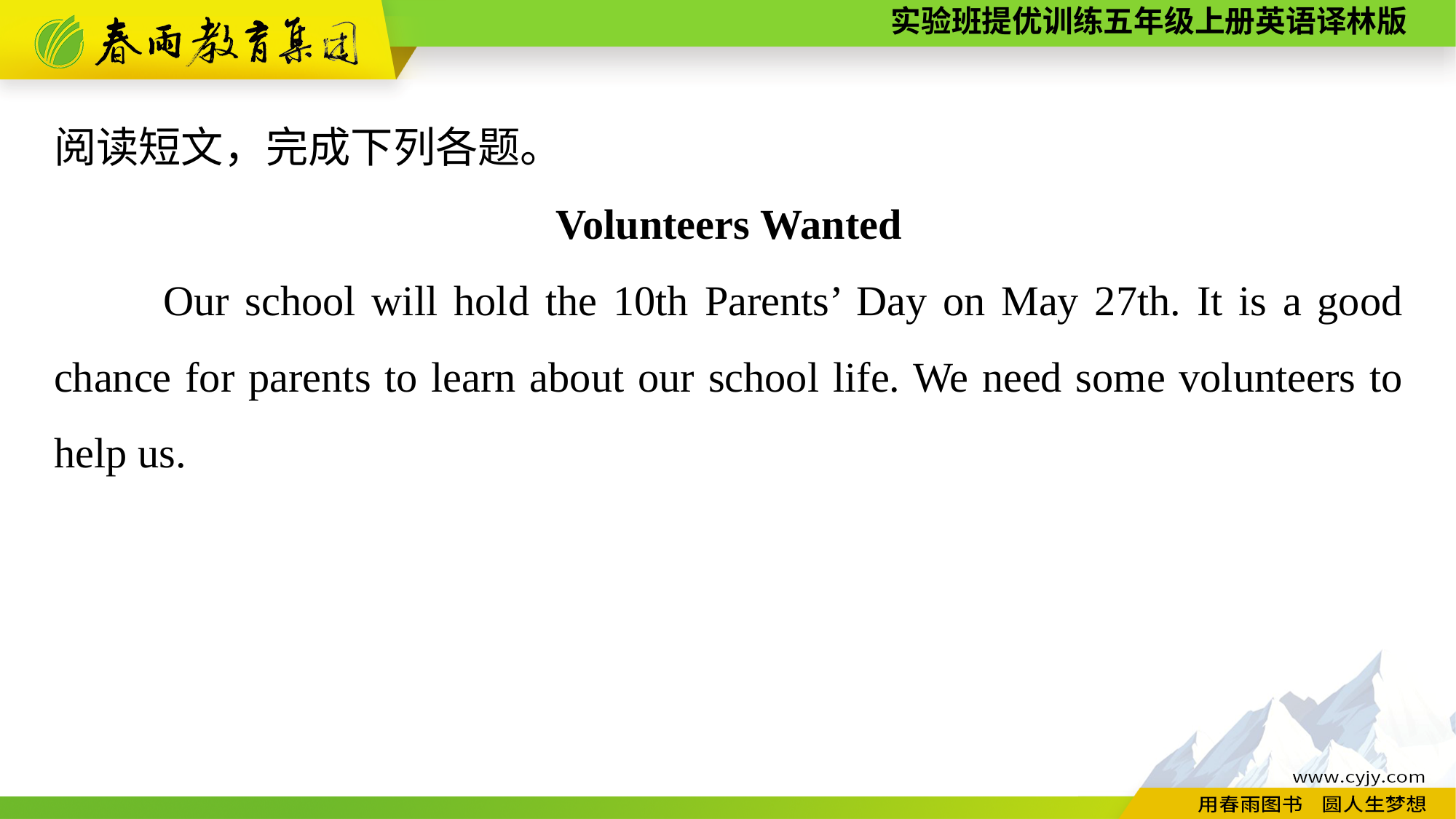

阅读短文，完成下列各题。
Volunteers Wanted
	Our school will hold the 10th Parents’ Day on May 27th. It is a good chance for parents to learn about our school life. We need some volunteers to help us.